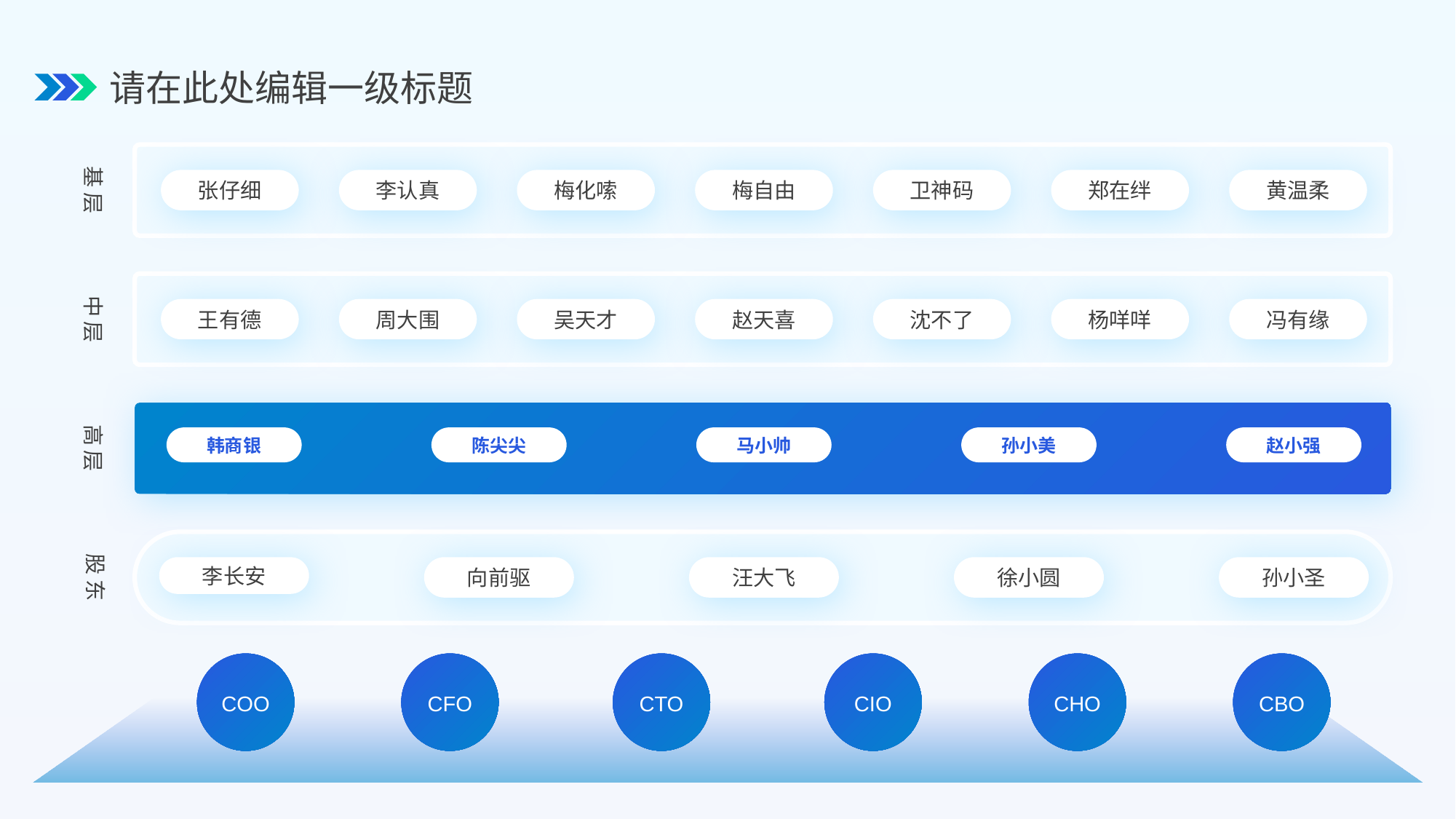

请在此处编辑一级标题

基层

张仔细
李认真
梅化嗦
梅自由
卫神码
郑在绊
黄温柔
中层

王有德
周大围
吴天才
赵天喜
沈不了
杨咩咩
冯有缘
高层

韩商银
陈尖尖
马小帅
孙小美
赵小强
股东

李长安
向前驱
汪大飞
徐小圆
孙小圣

CFO
CIO
CHO
COO
CTO
CBO